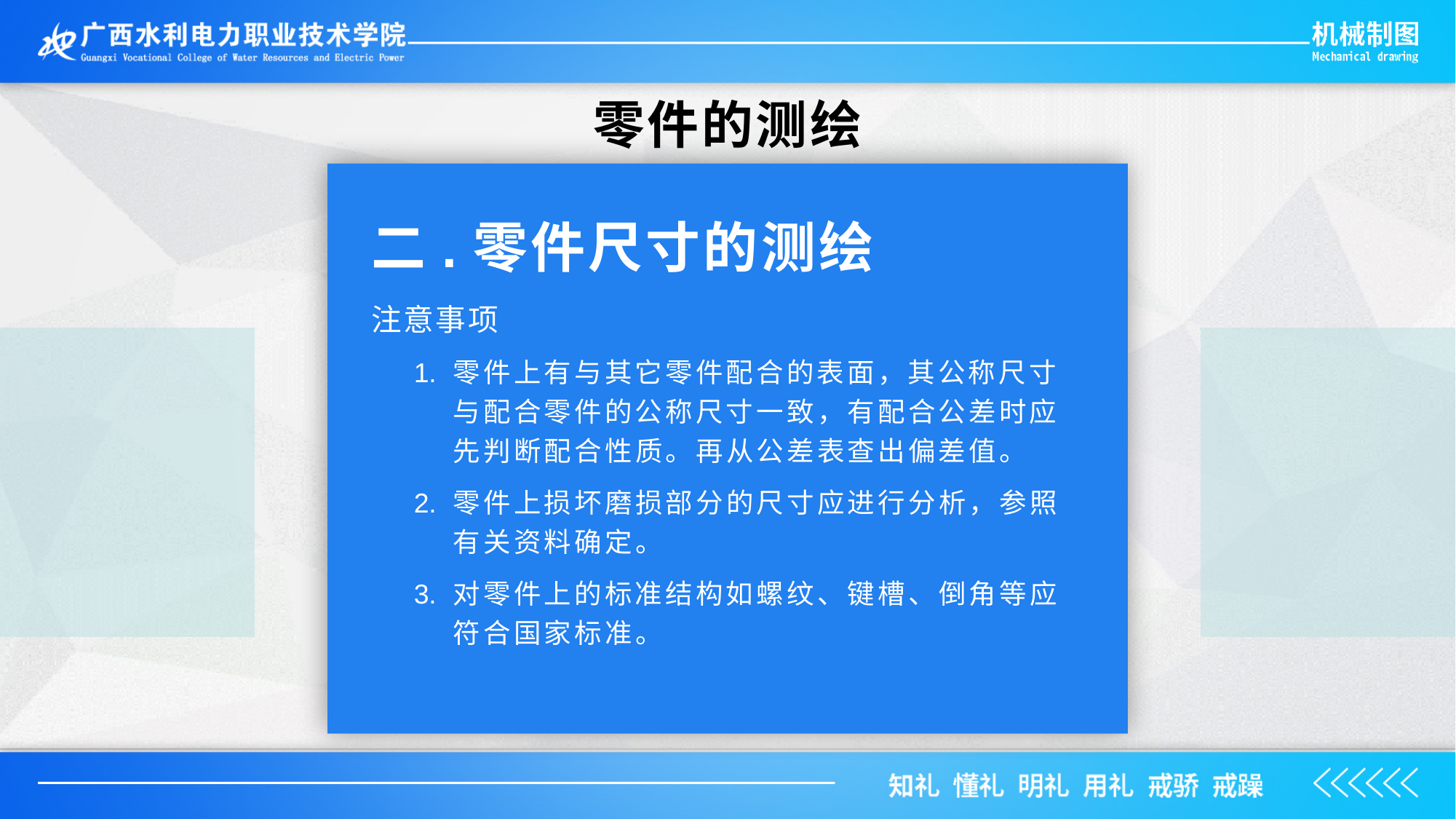

零件的测绘

二.零件尺寸的测绘
注意事项
零件上有与其它零件配合的表面，其公称尺寸与配合零件的公称尺寸一致，有配合公差时应先判断配合性质。再从公差表查出偏差值。
零件上损坏磨损部分的尺寸应进行分析，参照有关资料确定。
对零件上的标准结构如螺纹、键槽、倒角等应符合国家标准。